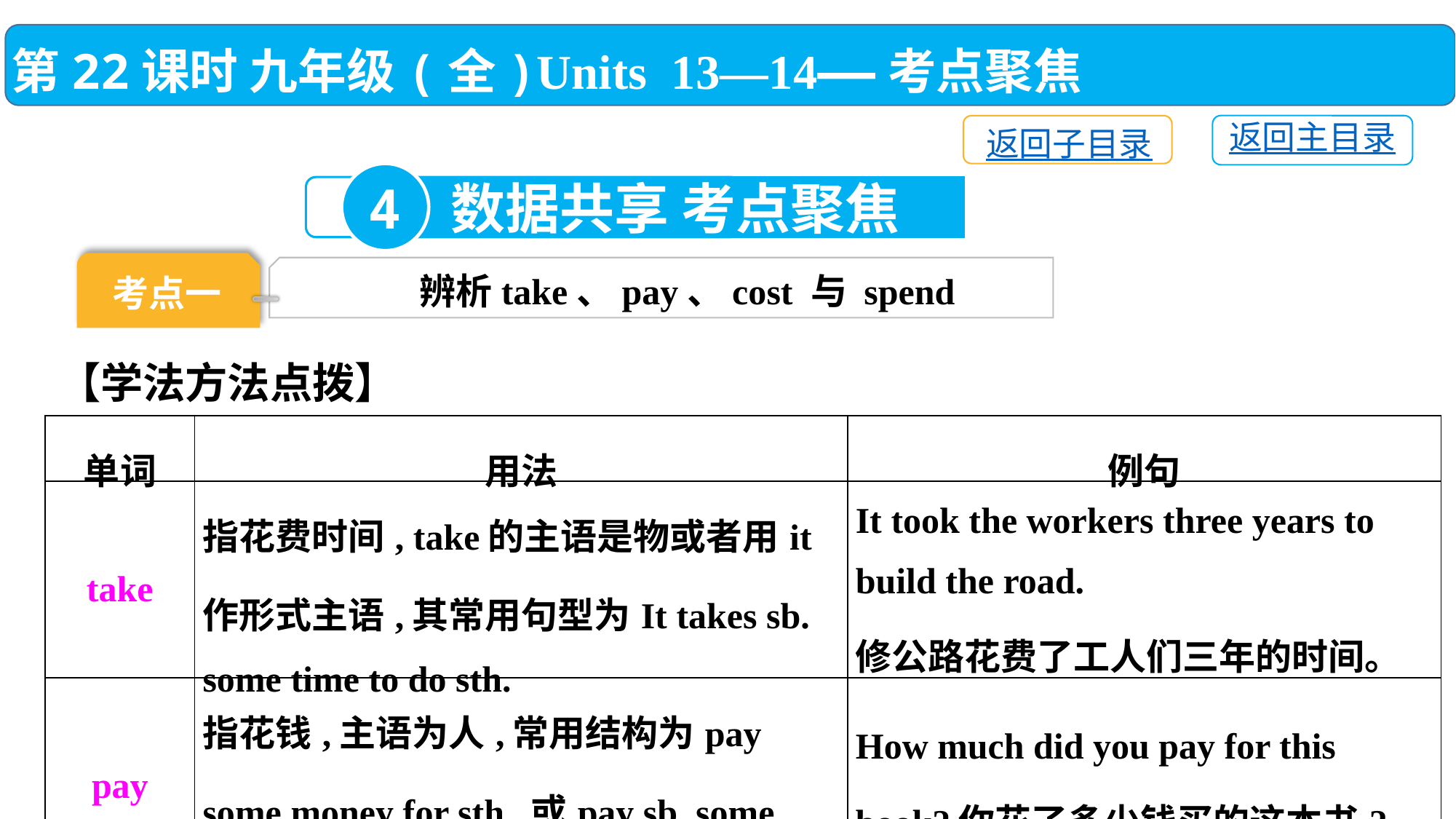

第22课时 九年级(全)Units  13—14——考点聚焦
返回主目录

返回子目录
4

数据共享 考点聚焦
考点一
辨析take、pay、cost 与 spend

【学法方法点拨】

| 单词 | 用法 | 例句 |
| --- | --- | --- |
| take | 指花费时间, take的主语是物或者用it作形式主语,其常用句型为It takes sb. some time to do sth. | It took the workers three years to build the road. 修公路花费了工人们三年的时间。 |
| pay | 指花钱,主语为人,常用结构为pay some money for sth. 或pay sb. some money | How much did you pay for this book?你花了多少钱买的这本书? |